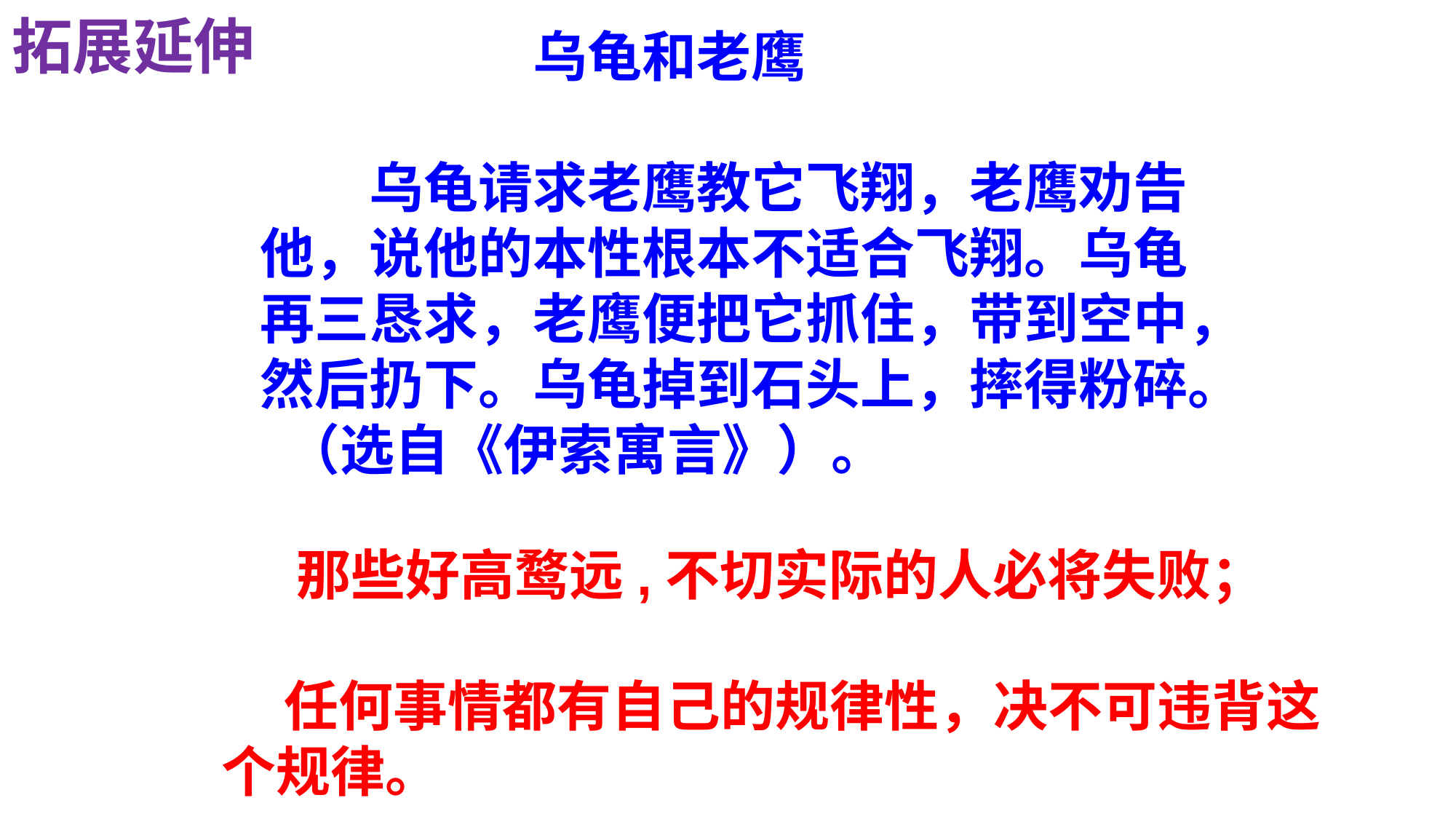

拓展延伸
                     乌龟和老鹰

　　乌龟请求老鹰教它飞翔，老鹰劝告他，说他的本性根本不适合飞翔。乌龟再三恳求，老鹰便把它抓住，带到空中，然后扔下。乌龟掉到石头上，摔得粉碎。
 （选自《伊索寓言》）。
     那些好高鹜远,不切实际的人必将失败；

    任何事情都有自己的规律性，决不可违背这个规律。